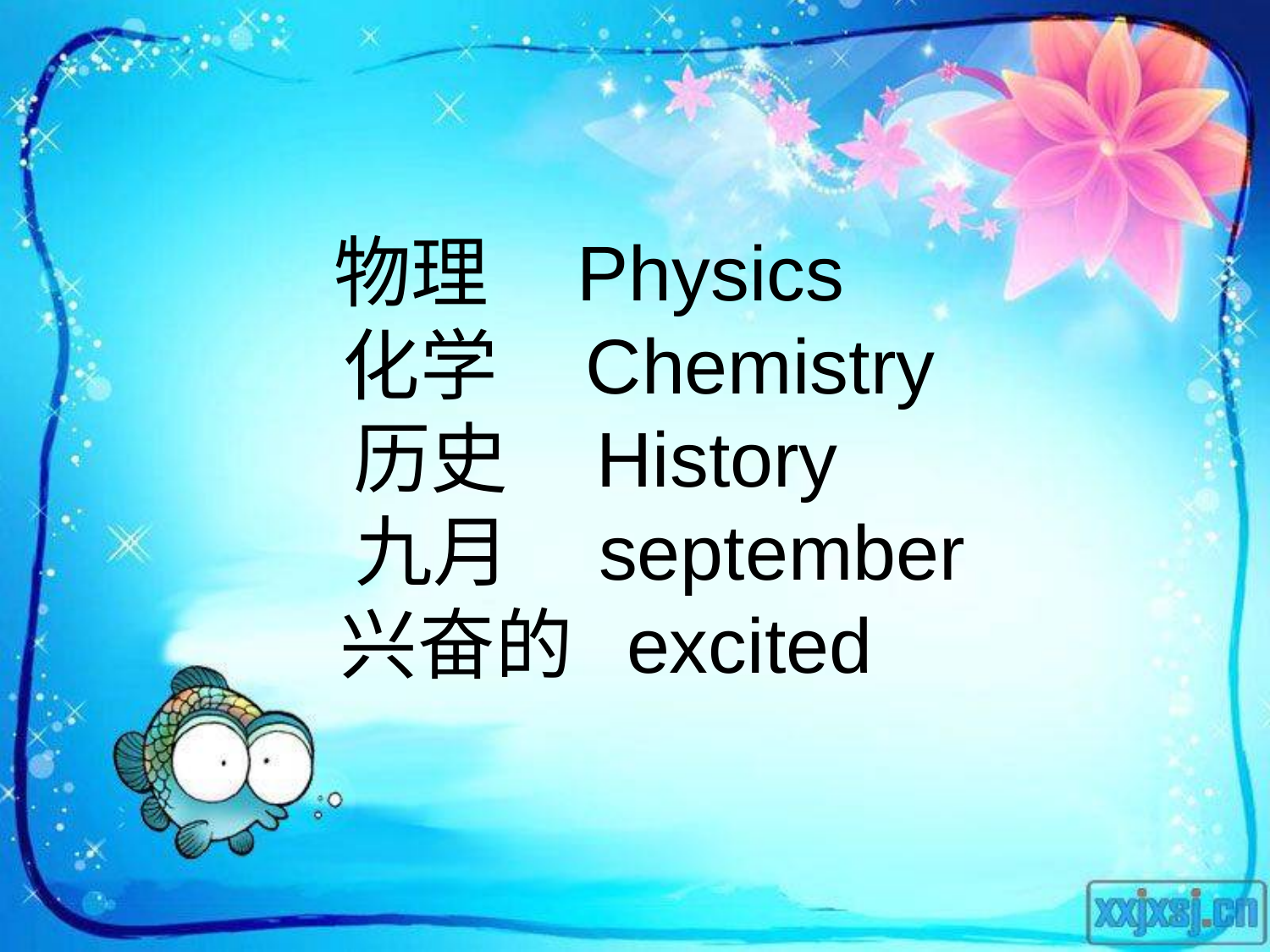

# 物理    Physics 化学    Chemistry 历史    History 九月    september 兴奋的  excited